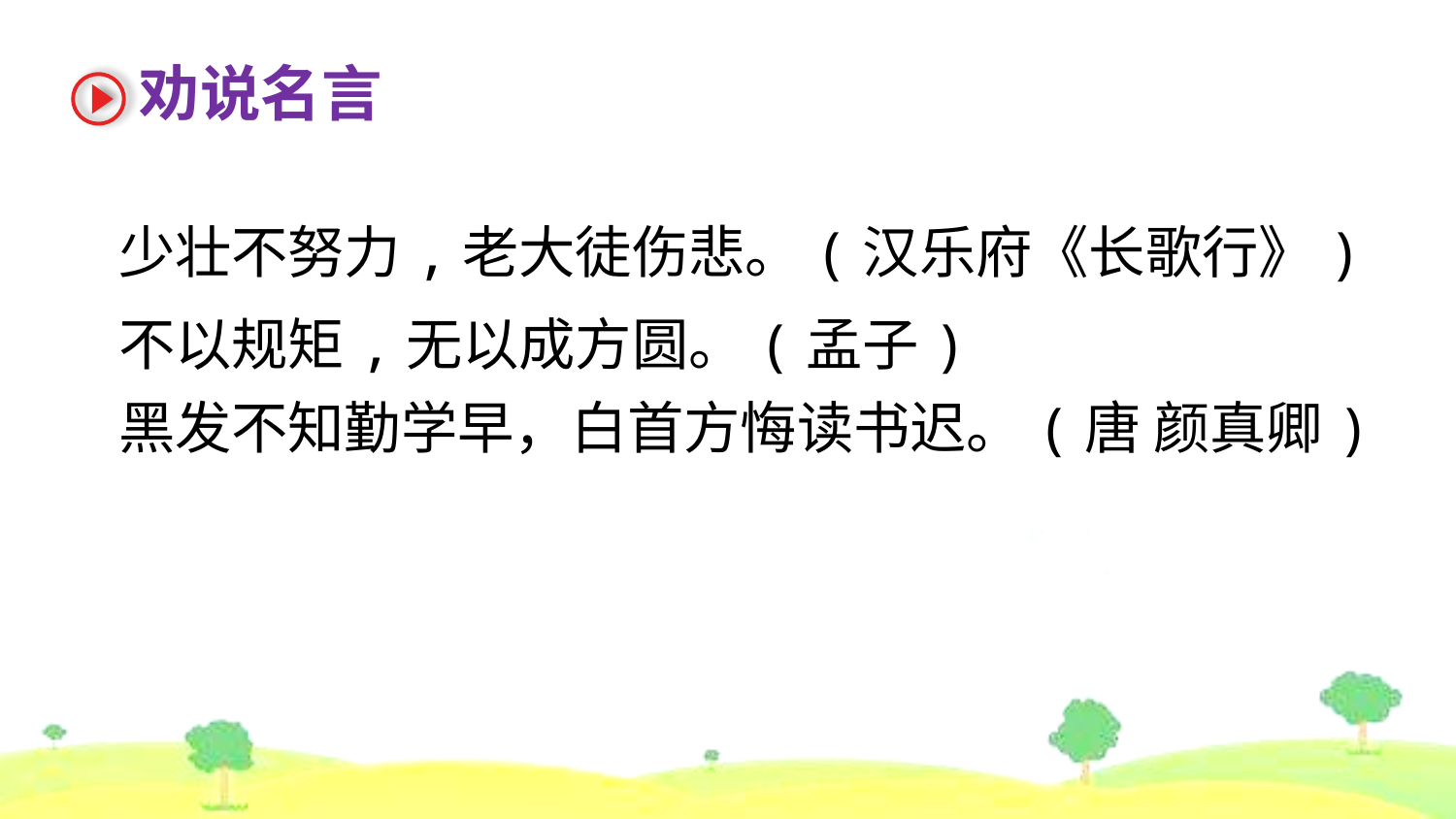

劝说名言

少壮不努力,老大徒伤悲。(汉乐府《长歌行》)
不以规矩,无以成方圆。(孟子)
黑发不知勤学早，白首方悔读书迟。(唐 颜真卿)